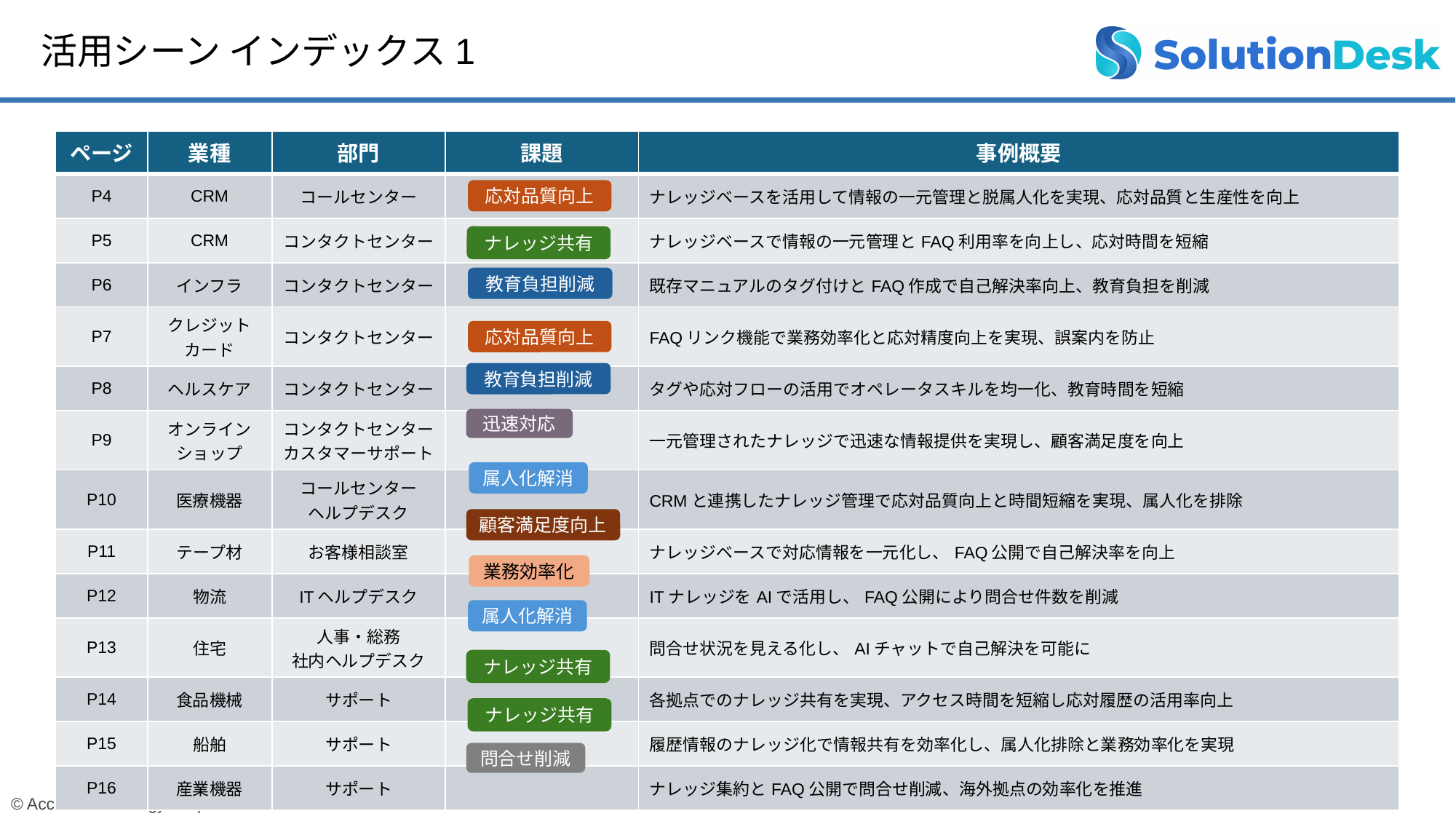

活用シーン インデックス1
| ページ | 業種 | 部門 | 課題 | 事例概要 |
| --- | --- | --- | --- | --- |
| P4 | CRM | コールセンター |  | ナレッジベースを活用して情報の一元管理と脱属人化を実現、応対品質と生産性を向上 |
| P5 | CRM | コンタクトセンター |  | ナレッジベースで情報の一元管理とFAQ利用率を向上し、応対時間を短縮 |
| P6 | インフラ | コンタクトセンター |  | 既存マニュアルのタグ付けとFAQ作成で自己解決率向上、教育負担を削減 |
| P7 | クレジット カード | コンタクトセンター |  | FAQリンク機能で業務効率化と応対精度向上を実現、誤案内を防止 |
| P8 | ヘルスケア | コンタクトセンター |  | タグや応対フローの活用でオペレータスキルを均一化、教育時間を短縮 |
| P9 | オンライン ショップ | コンタクトセンターカスタマーサポート |  | 一元管理されたナレッジで迅速な情報提供を実現し、顧客満足度を向上 |
| P10 | 医療機器 | コールセンター ヘルプデスク |  | CRMと連携したナレッジ管理で応対品質向上と時間短縮を実現、属人化を排除 |
| P11 | テープ材 | お客様相談室 |  | ナレッジベースで対応情報を一元化し、FAQ公開で自己解決率を向上 |
| P12 | 物流 | ITヘルプデスク |  | ITナレッジをAIで活用し、FAQ公開により問合せ件数を削減 |
| P13 | 住宅 | 人事・総務 社内ヘルプデスク |  | 問合せ状況を見える化し、AIチャットで自己解決を可能に |
| P14 | 食品機械 | サポート |  | 各拠点でのナレッジ共有を実現、アクセス時間を短縮し応対履歴の活用率向上 |
| P15 | 船舶 | サポート |  | 履歴情報のナレッジ化で情報共有を効率化し、属人化排除と業務効率化を実現 |
| P16 | 産業機器 | サポート |  | ナレッジ集約とFAQ公開で問合せ削減、海外拠点の効率化を推進 |
応対品質向上
ナレッジ共有
教育負担削減
応対品質向上
教育負担削減
迅速対応
属人化解消
顧客満足度向上
業務効率化
属人化解消
ナレッジ共有
ナレッジ共有
問合せ削減